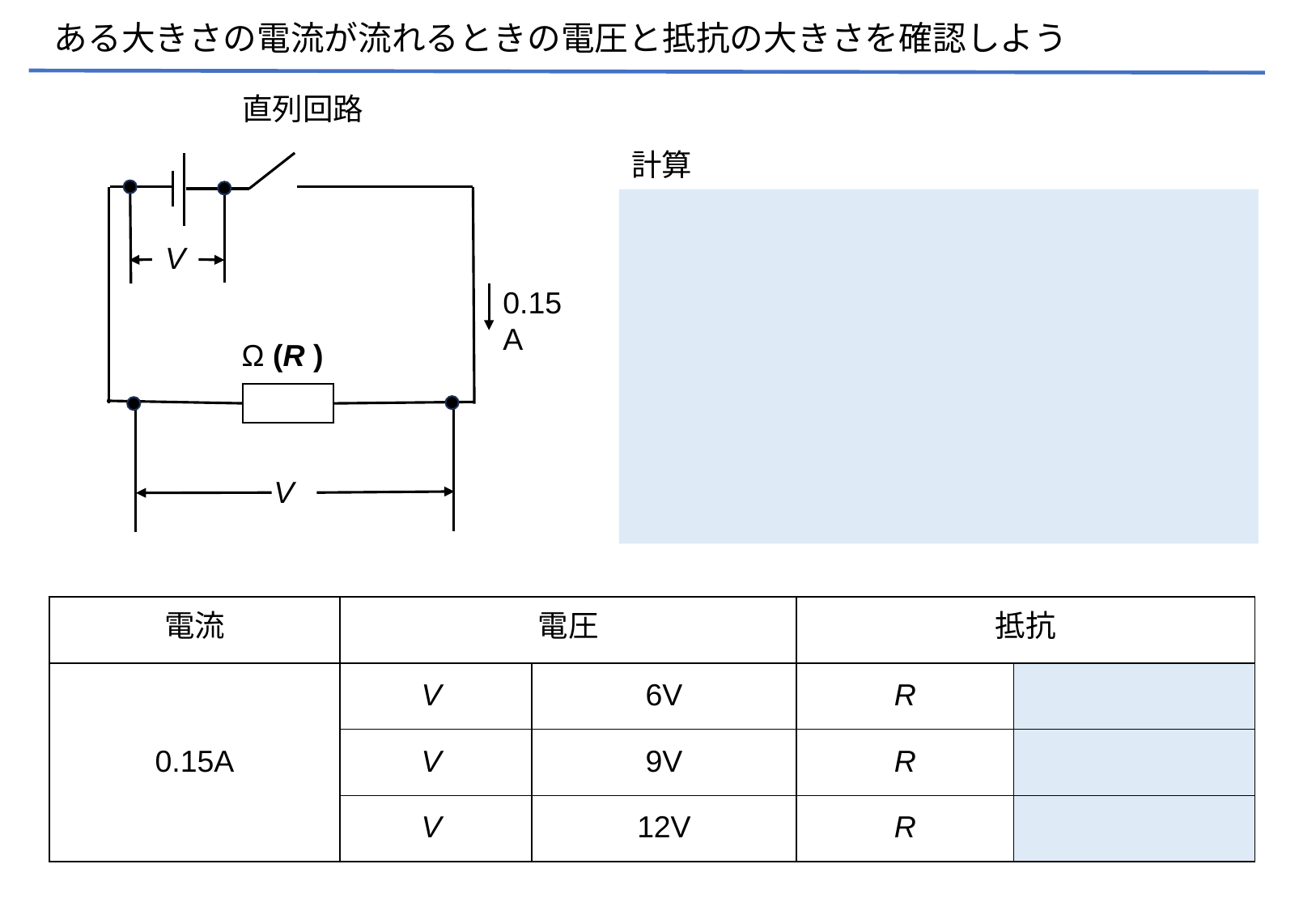

ある大きさの電流が流れるときの電圧と抵抗の大きさを確認しよう​
直列回路
計算
Ω (R )

0.15A

V

V
| 電流 | 電圧 |  | 抵抗 |  |
| --- | --- | --- | --- | --- |
| 0.15A | V | 6V | R |  |
|  | V | 9V | R |  |
|  | V | 12V | R |  |